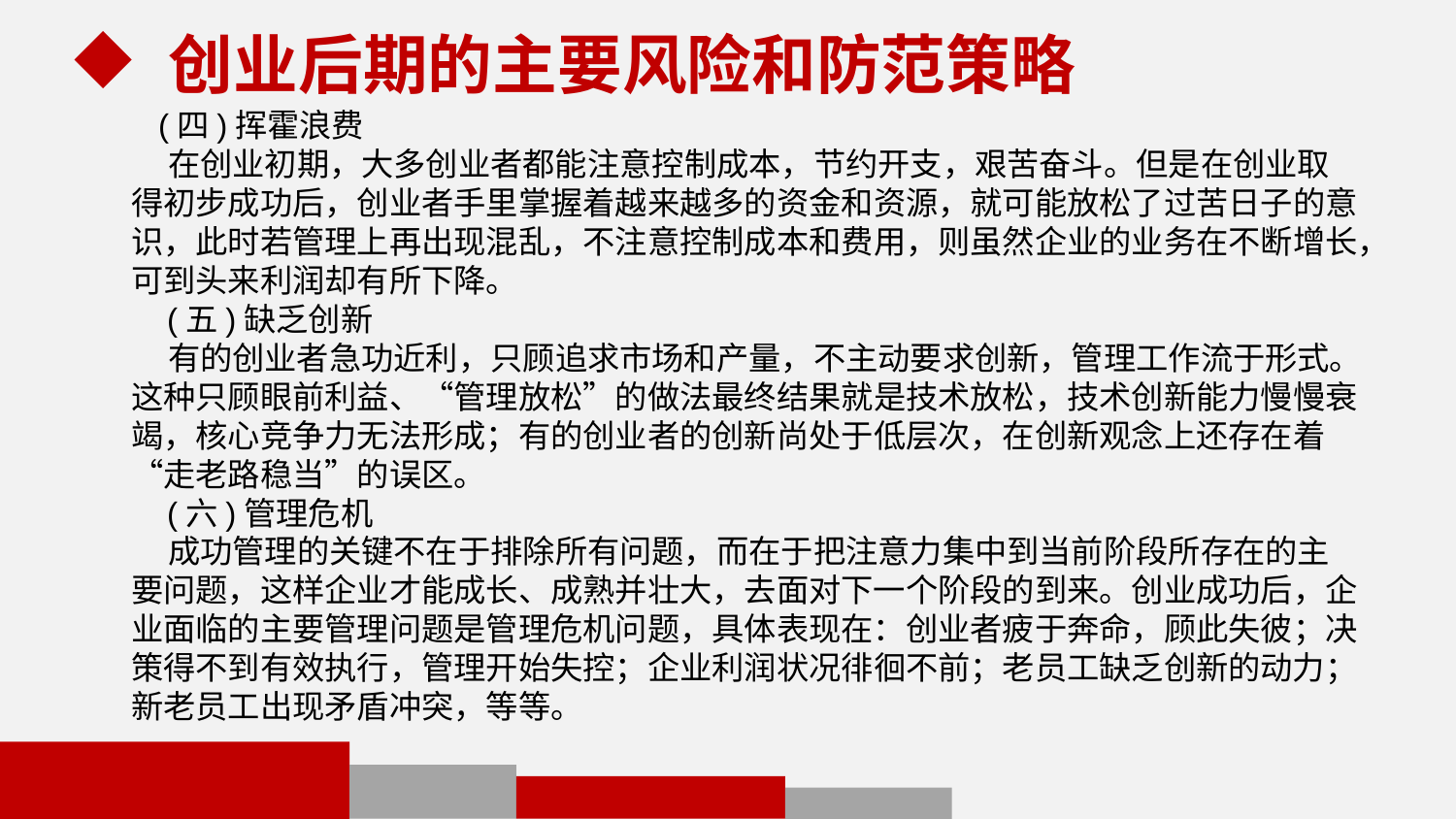

创业后期的主要风险和防范策略
    (四)挥霍浪费
    在创业初期，大多创业者都能注意控制成本，节约开支，艰苦奋斗。但是在创业取得初步成功后，创业者手里掌握着越来越多的资金和资源，就可能放松了过苦日子的意识，此时若管理上再出现混乱，不注意控制成本和费用，则虽然企业的业务在不断增长，可到头来利润却有所下降。
    (五)缺乏创新
    有的创业者急功近利，只顾追求市场和产量，不主动要求创新，管理工作流于形式。这种只顾眼前利益、“管理放松”的做法最终结果就是技术放松，技术创新能力慢慢衰竭，核心竞争力无法形成；有的创业者的创新尚处于低层次，在创新观念上还存在着“走老路稳当”的误区。
    (六)管理危机
    成功管理的关键不在于排除所有问题，而在于把注意力集中到当前阶段所存在的主要问题，这样企业才能成长、成熟并壮大，去面对下一个阶段的到来。创业成功后，企业面临的主要管理问题是管理危机问题，具体表现在：创业者疲于奔命，顾此失彼；决策得不到有效执行，管理开始失控；企业利润状况徘徊不前；老员工缺乏创新的动力；新老员工出现矛盾冲突，等等。